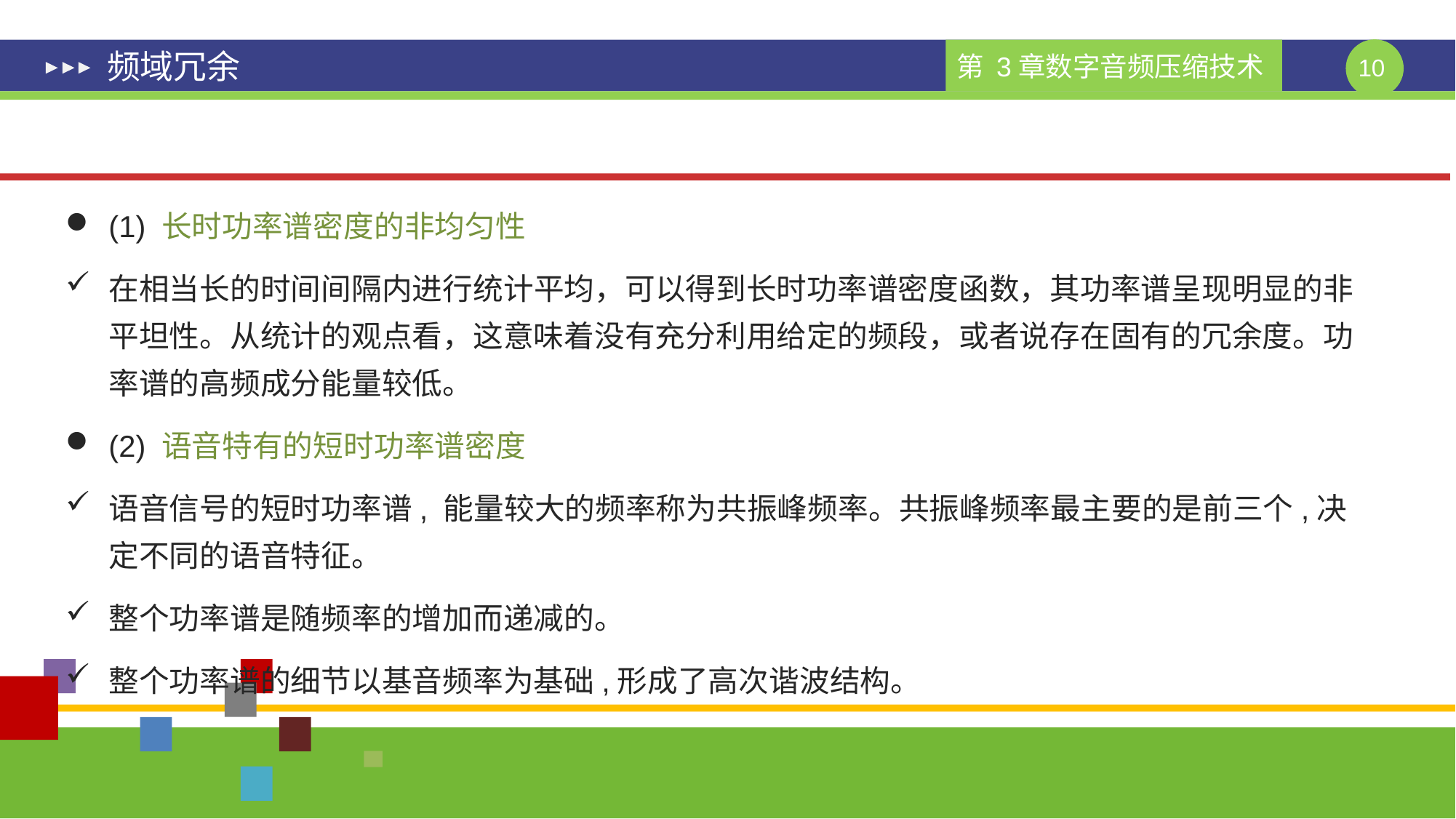

# 频域冗余

(1) 长时功率谱密度的非均匀性
在相当长的时间间隔内进行统计平均，可以得到长时功率谱密度函数，其功率谱呈现明显的非平坦性。从统计的观点看，这意味着没有充分利用给定的频段，或者说存在固有的冗余度。功率谱的高频成分能量较低。
(2) 语音特有的短时功率谱密度
语音信号的短时功率谱, 能量较大的频率称为共振峰频率。共振峰频率最主要的是前三个,决定不同的语音特征。
整个功率谱是随频率的增加而递减的。
整个功率谱的细节以基音频率为基础,形成了高次谐波结构。